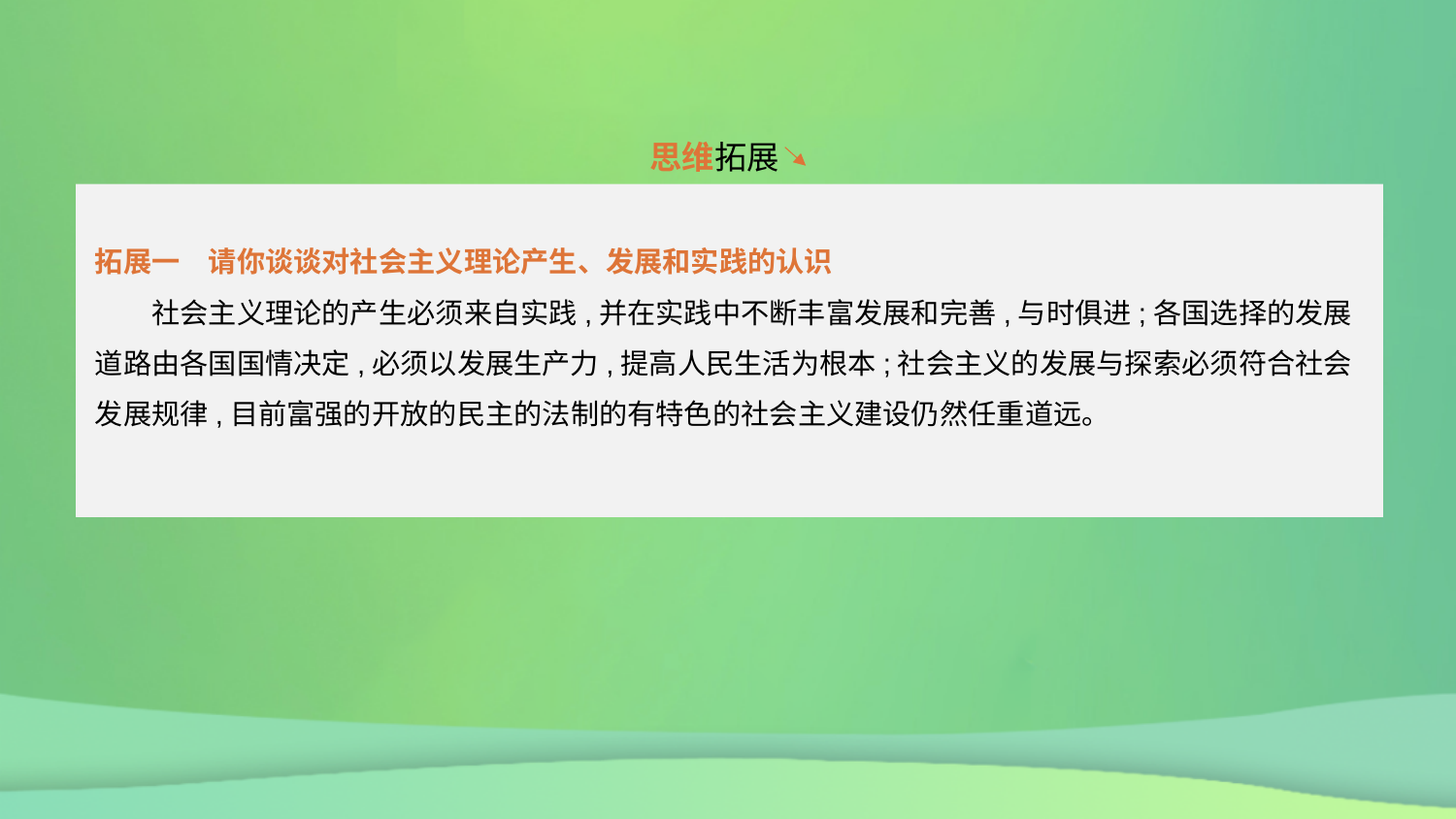

思维拓展

拓展一　请你谈谈对社会主义理论产生、发展和实践的认识
　　社会主义理论的产生必须来自实践,并在实践中不断丰富发展和完善,与时俱进;各国选择的发展道路由各国国情决定,必须以发展生产力,提高人民生活为根本;社会主义的发展与探索必须符合社会发展规律,目前富强的开放的民主的法制的有特色的社会主义建设仍然任重道远。